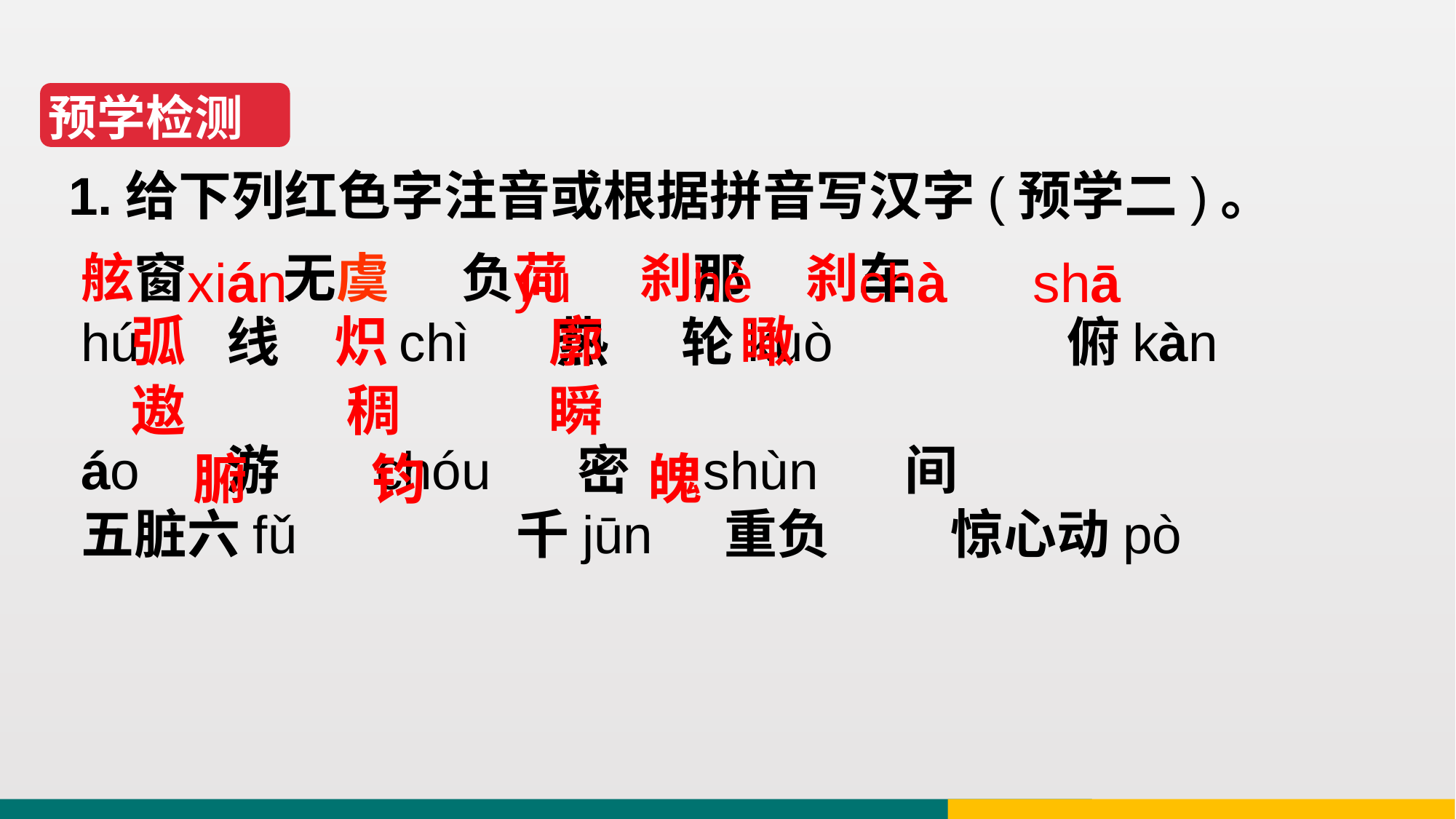

预学检测

1.给下列红色字注音或根据拼音写汉字(预学二)。
舷窗        无虞      负荷      刹那     刹车
hú     线         chì     热      轮kuò               俯kàn
áo     游       chóu     密     shùn     间
五脏六fǔ              千jūn    重负          惊心动pò
     xián               yú        hè       chà      shā
  弧            炽             廓           瞰
  遨             稠            瞬
       腑          钧                  魄